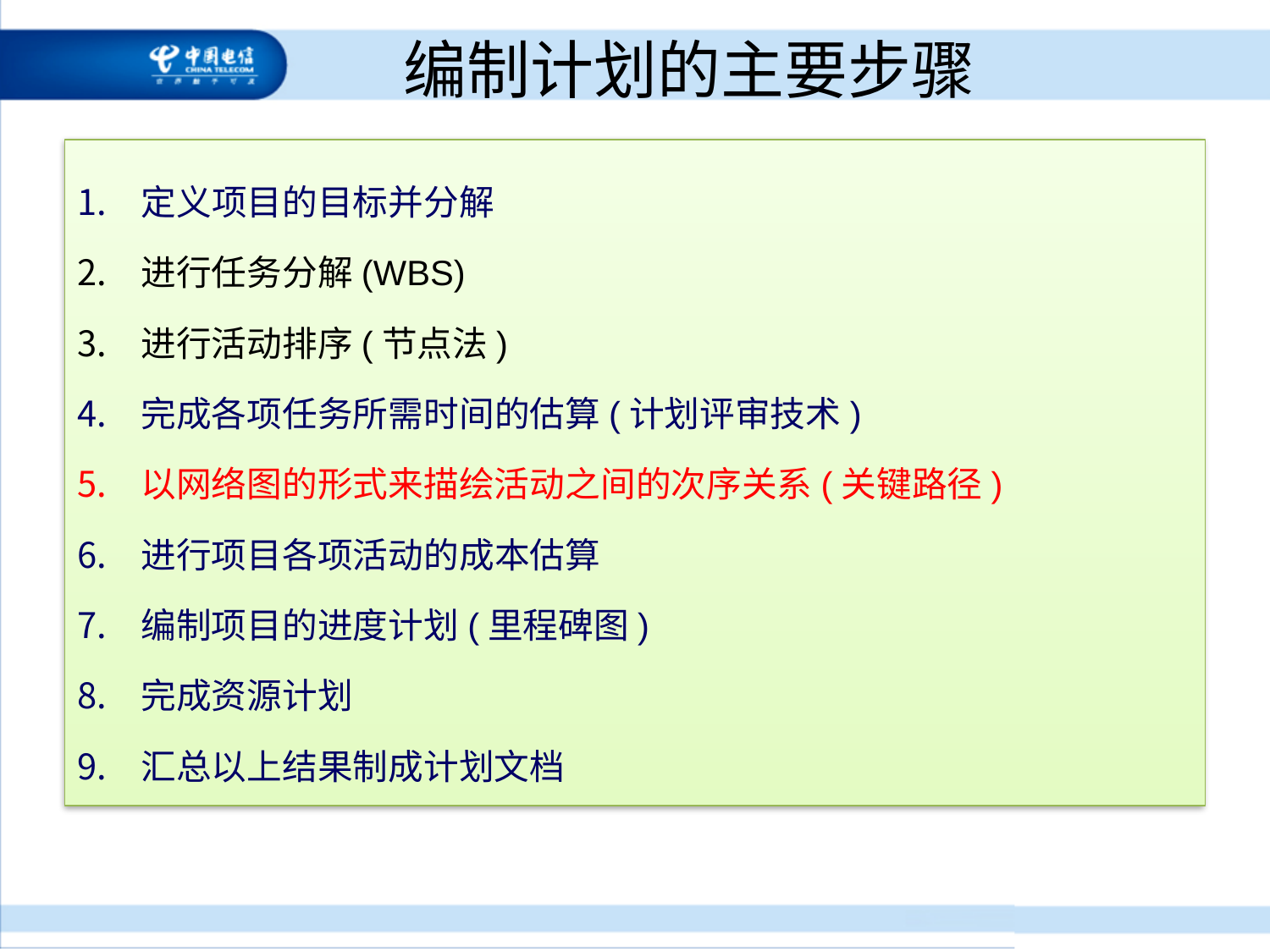

# 编制计划的主要步骤
定义项目的目标并分解
进行任务分解(WBS)
进行活动排序(节点法)
完成各项任务所需时间的估算(计划评审技术)
以网络图的形式来描绘活动之间的次序关系(关键路径)
进行项目各项活动的成本估算
编制项目的进度计划(里程碑图)
完成资源计划
汇总以上结果制成计划文档